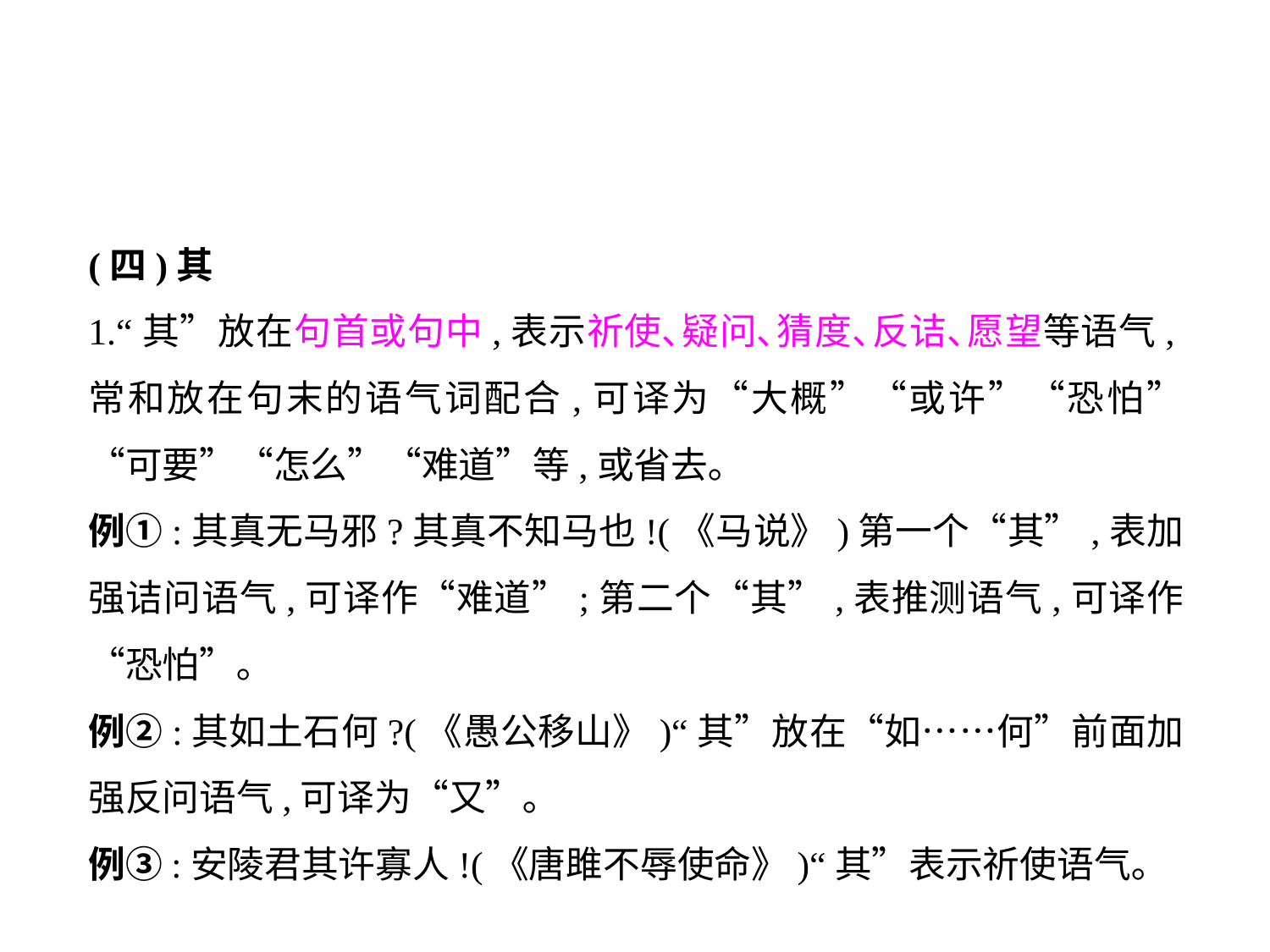

(四)其
1.“其”放在句首或句中,表示祈使､疑问､猜度､反诘､愿望等语气,常和放在句末的语气词配合,可译为“大概”“或许”“恐怕”“可要”“怎么”“难道”等,或省去｡
例①:其真无马邪?其真不知马也!(《马说》)第一个“其”,表加强诘问语气,可译作“难道”;第二个“其”,表推测语气,可译作“恐怕”｡
例②:其如土石何?(《愚公移山》)“其”放在“如……何”前面加强反问语气,可译为“又”｡
例③:安陵君其许寡人!(《唐雎不辱使命》)“其”表示祈使语气｡